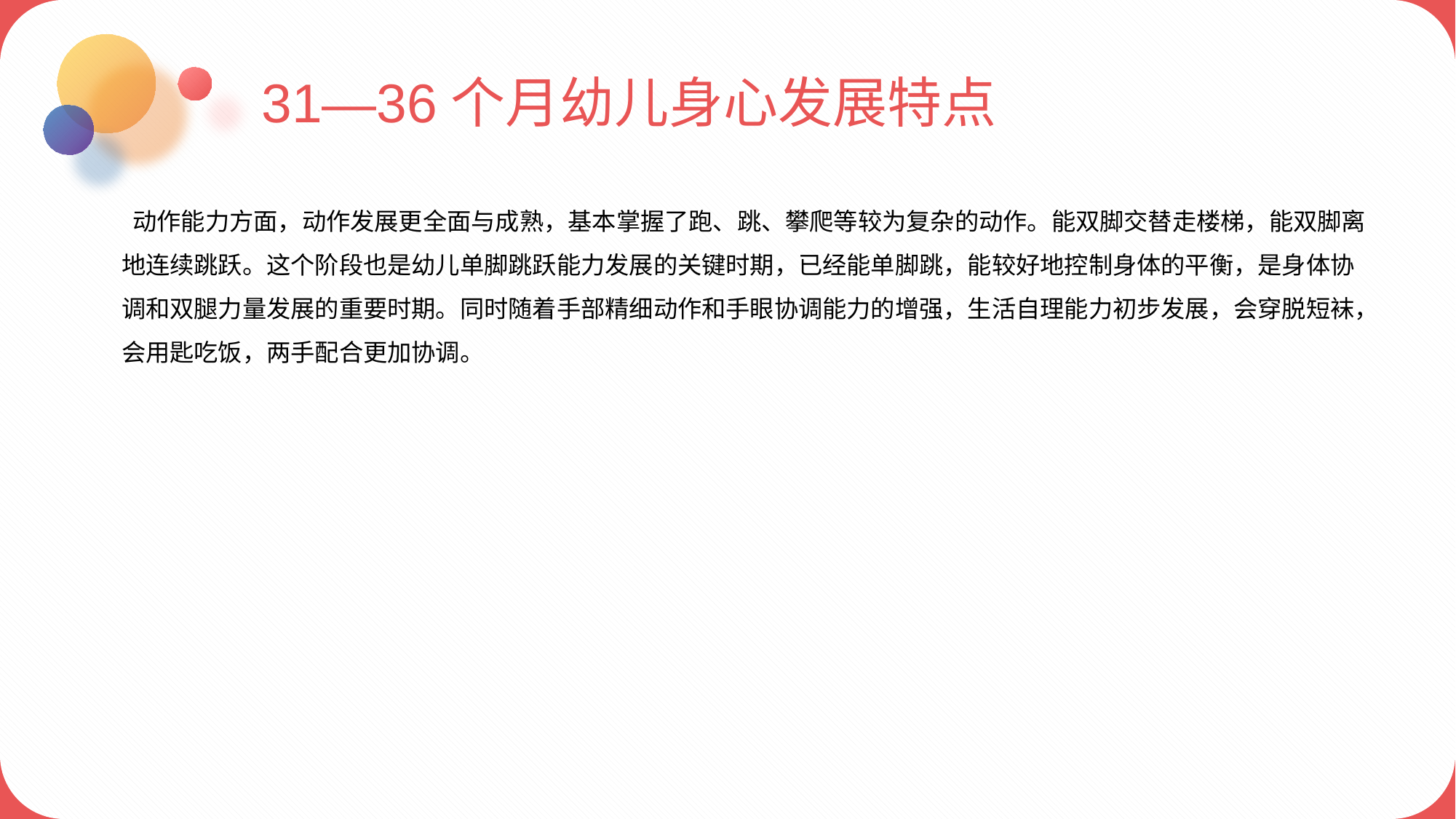

31—36个月幼儿身心发展特点
 动作能力方面，动作发展更全面与成熟，基本掌握了跑、跳、攀爬等较为复杂的动作。能双脚交替走楼梯，能双脚离地连续跳跃。这个阶段也是幼儿单脚跳跃能力发展的关键时期，已经能单脚跳，能较好地控制身体的平衡，是身体协调和双腿力量发展的重要时期。同时随着手部精细动作和手眼协调能力的增强，生活自理能力初步发展，会穿脱短袜，会用匙吃饭，两手配合更加协调。